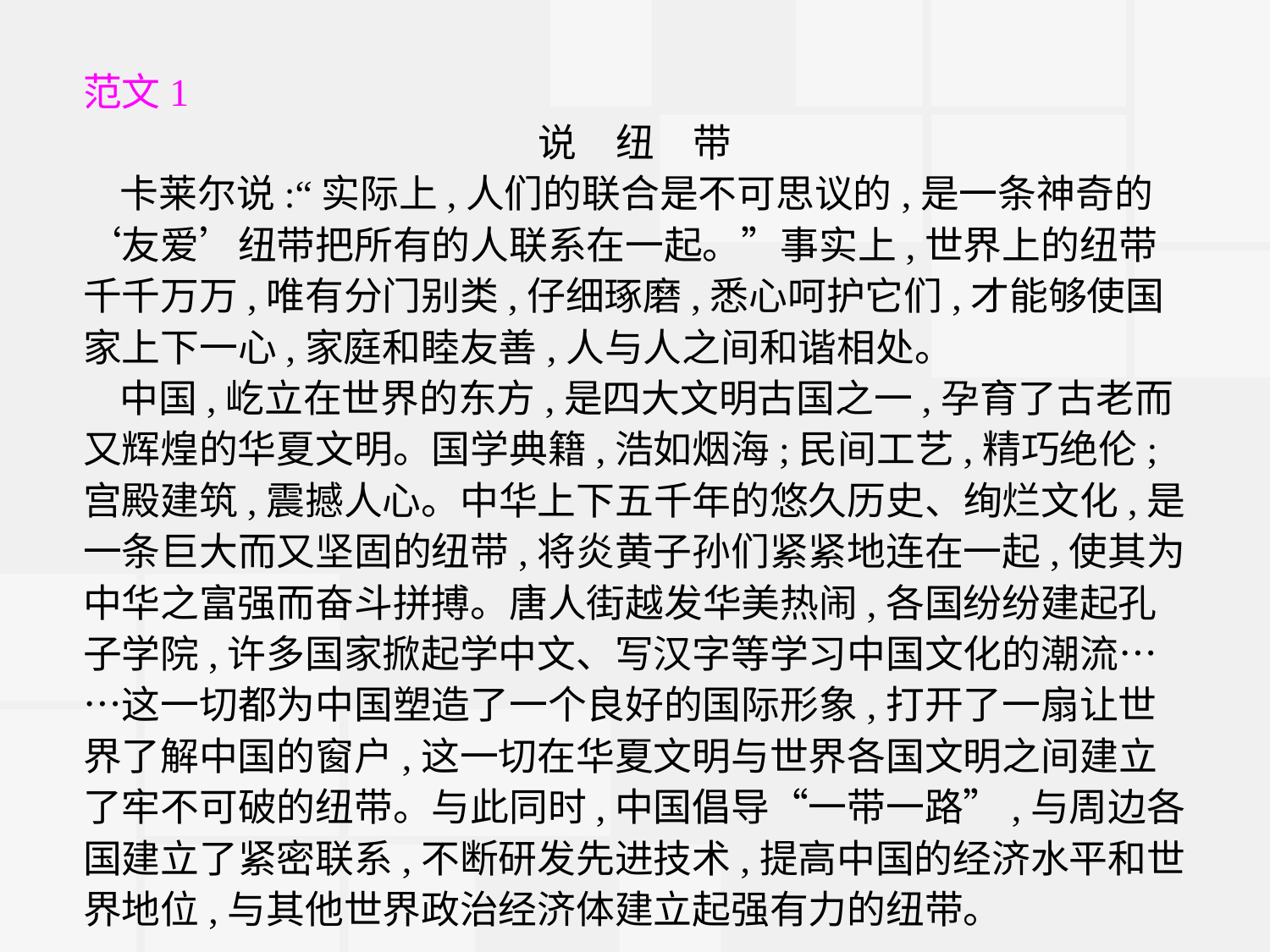

范文1
说　纽　带
卡莱尔说:“实际上,人们的联合是不可思议的,是一条神奇的‘友爱’纽带把所有的人联系在一起。”事实上,世界上的纽带千千万万,唯有分门别类,仔细琢磨,悉心呵护它们,才能够使国家上下一心,家庭和睦友善,人与人之间和谐相处。
中国,屹立在世界的东方,是四大文明古国之一,孕育了古老而又辉煌的华夏文明。国学典籍,浩如烟海;民间工艺,精巧绝伦;宫殿建筑,震撼人心。中华上下五千年的悠久历史、绚烂文化,是一条巨大而又坚固的纽带,将炎黄子孙们紧紧地连在一起,使其为中华之富强而奋斗拼搏。唐人街越发华美热闹,各国纷纷建起孔子学院,许多国家掀起学中文、写汉字等学习中国文化的潮流……这一切都为中国塑造了一个良好的国际形象,打开了一扇让世界了解中国的窗户,这一切在华夏文明与世界各国文明之间建立了牢不可破的纽带。与此同时,中国倡导“一带一路”,与周边各国建立了紧密联系,不断研发先进技术,提高中国的经济水平和世界地位,与其他世界政治经济体建立起强有力的纽带。